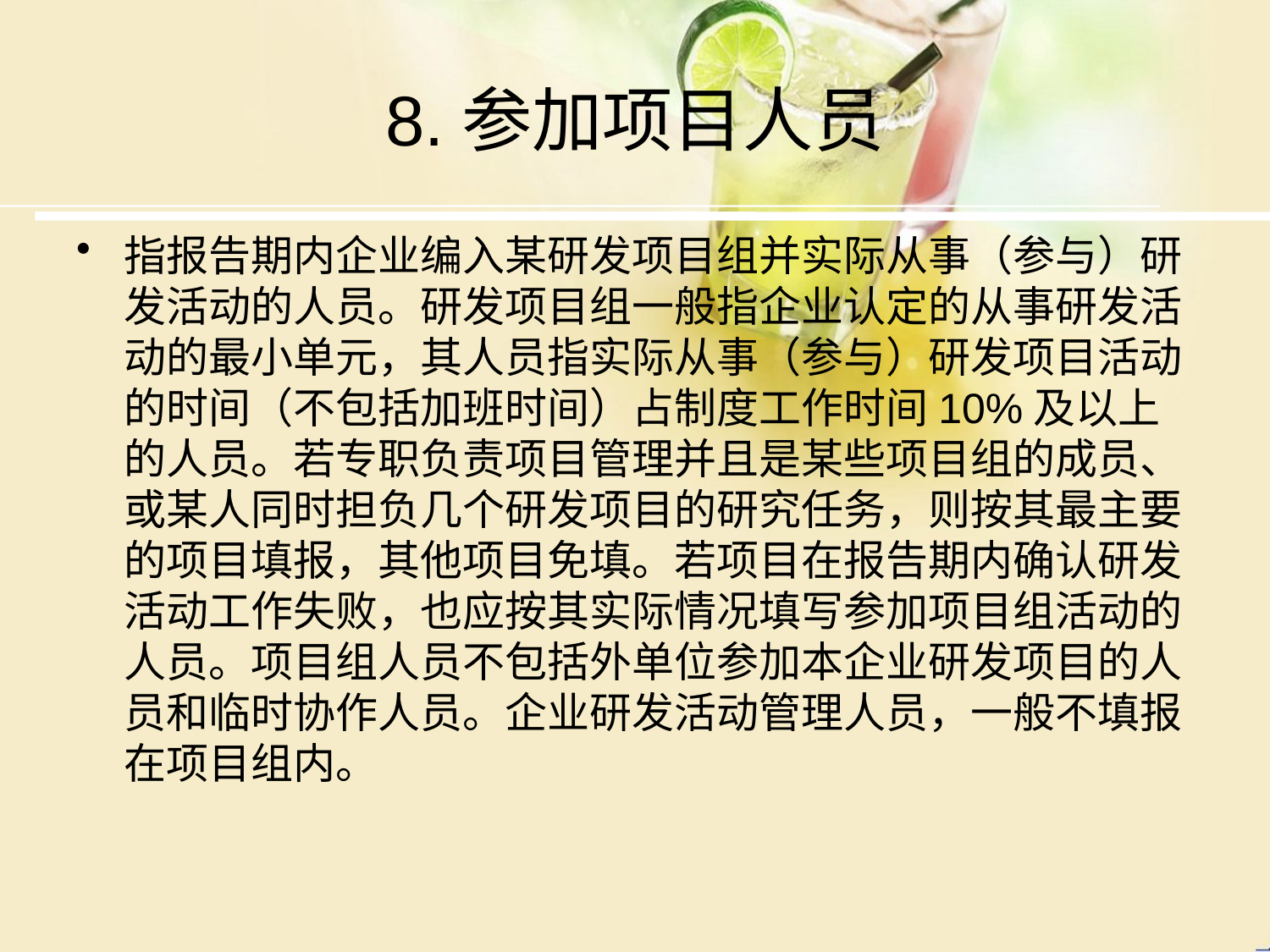

# 8.参加项目人员
指报告期内企业编入某研发项目组并实际从事（参与）研发活动的人员。研发项目组一般指企业认定的从事研发活动的最小单元，其人员指实际从事（参与）研发项目活动的时间（不包括加班时间）占制度工作时间10%及以上的人员。若专职负责项目管理并且是某些项目组的成员、或某人同时担负几个研发项目的研究任务，则按其最主要的项目填报，其他项目免填。若项目在报告期内确认研发活动工作失败，也应按其实际情况填写参加项目组活动的人员。项目组人员不包括外单位参加本企业研发项目的人员和临时协作人员。企业研发活动管理人员，一般不填报在项目组内。